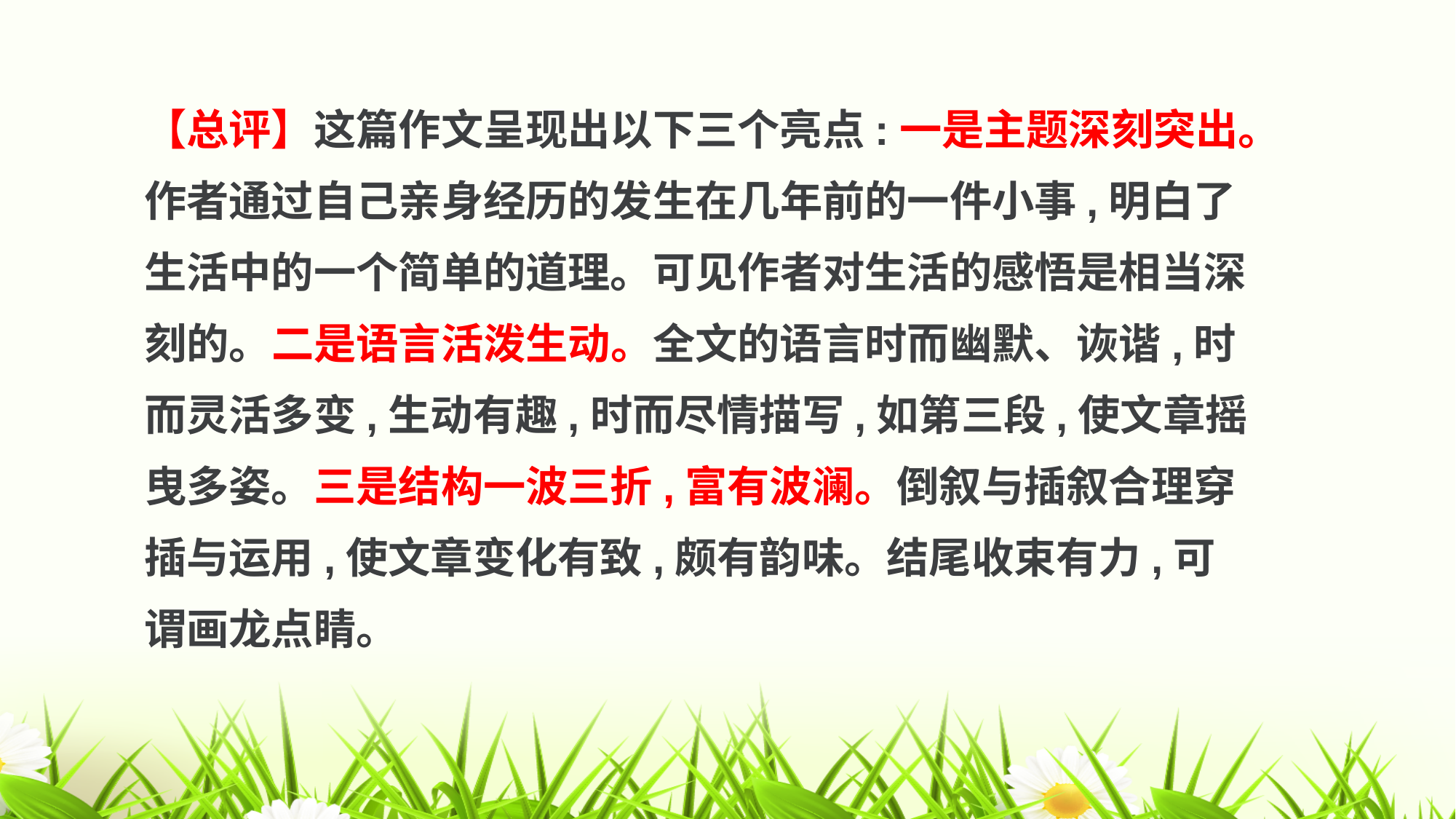

【总评】这篇作文呈现出以下三个亮点:一是主题深刻突出。作者通过自己亲身经历的发生在几年前的一件小事,明白了生活中的一个简单的道理。可见作者对生活的感悟是相当深刻的。二是语言活泼生动。全文的语言时而幽默、诙谐,时而灵活多变,生动有趣,时而尽情描写,如第三段,使文章摇曳多姿。三是结构一波三折,富有波澜。倒叙与插叙合理穿插与运用,使文章变化有致,颇有韵味。结尾收束有力,可谓画龙点睛。